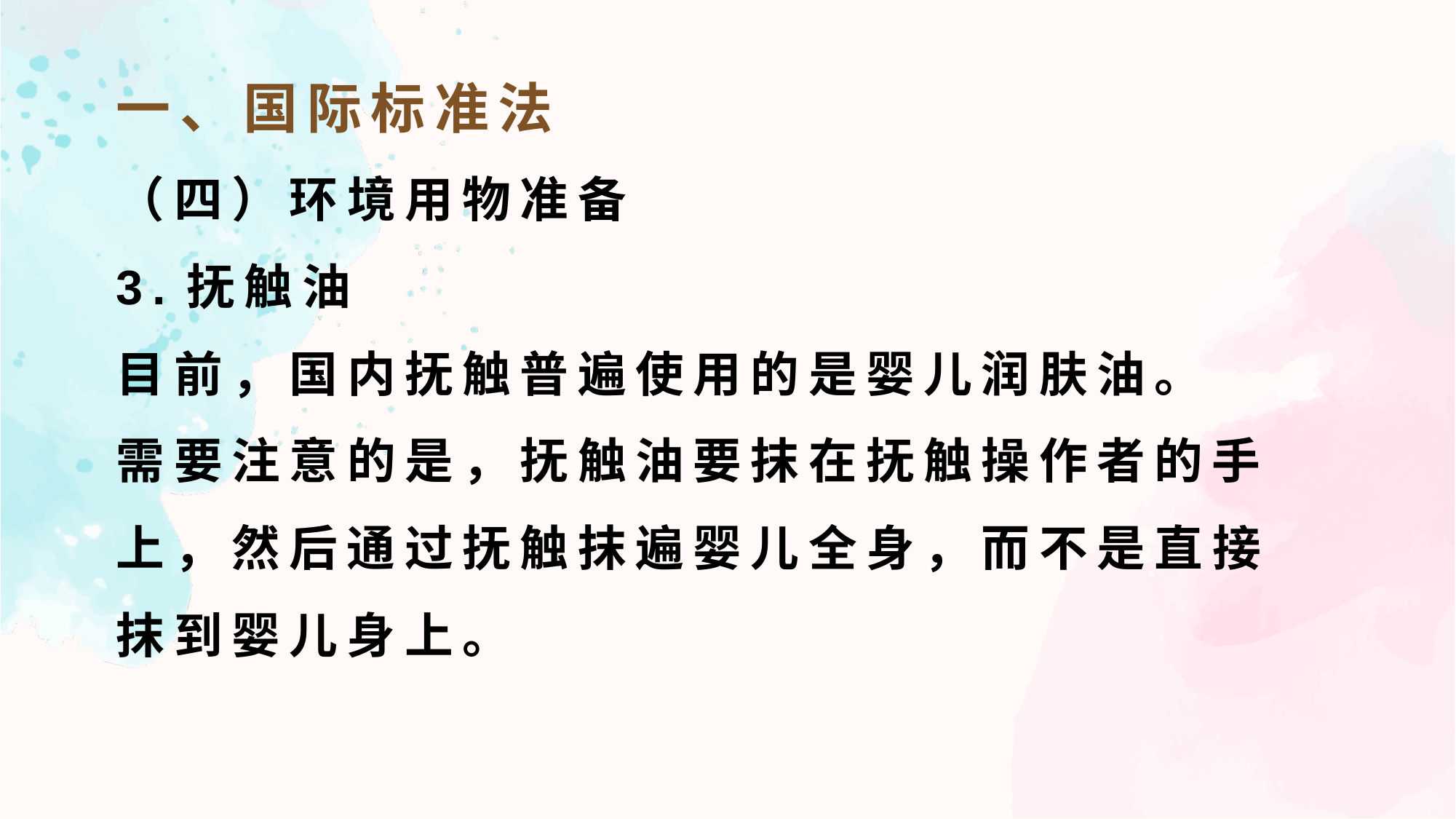

一、国际标准法
（四）环境用物准备
3.抚触油
目前，国内抚触普遍使用的是婴儿润肤油。
需要注意的是，抚触油要抹在抚触操作者的手上，然后通过抚触抹遍婴儿全身，而不是直接抹到婴儿身上。